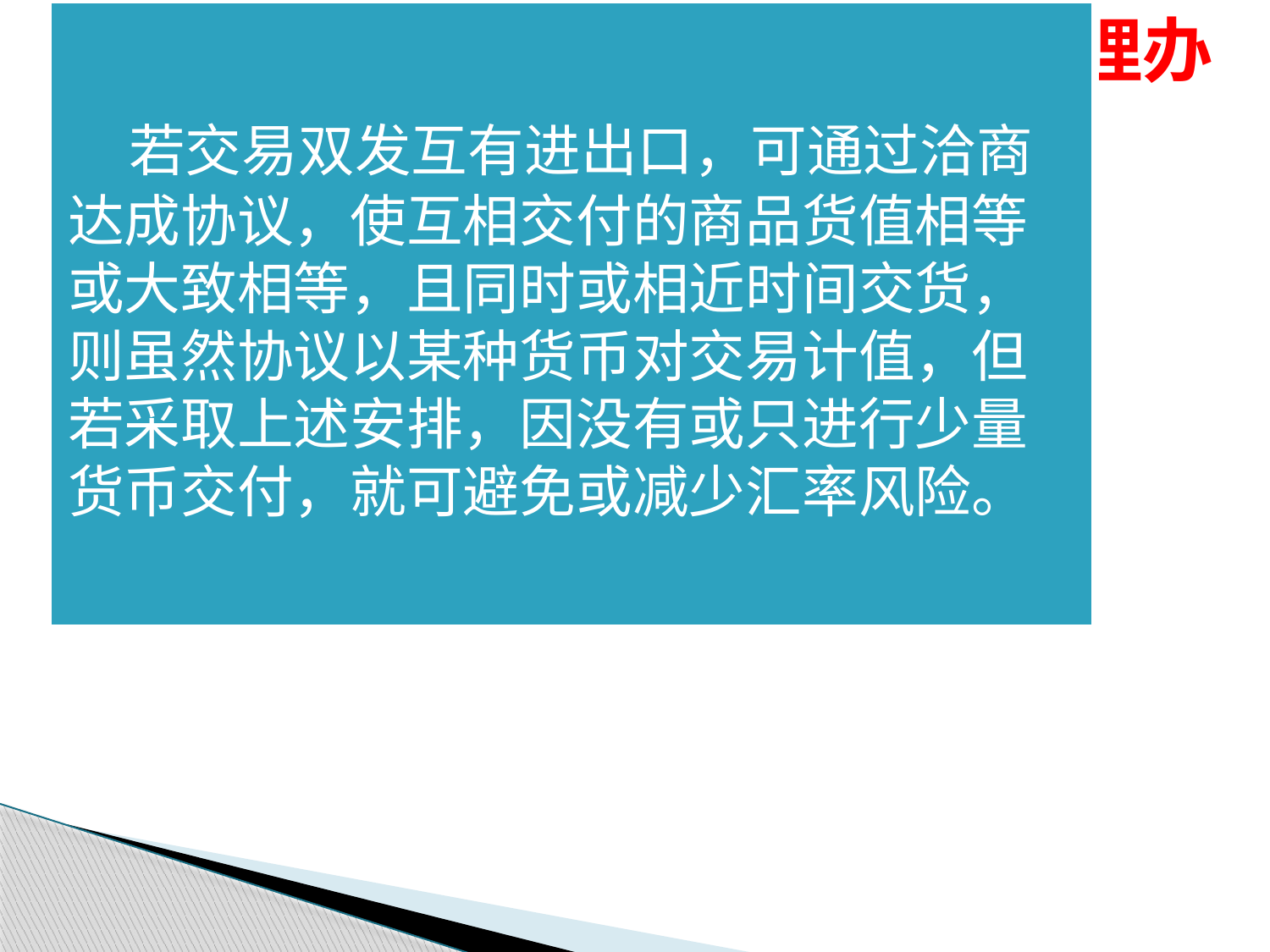

# 对销贸易法
   若交易双发互有进出口，可通过洽商达成协议，使互相交付的商品货值相等或大致相等，且同时或相近时间交货，则虽然协议以某种货币对交易计值，但若采取上述安排，因没有或只进行少量货币交付，就可避免或减少汇率风险。